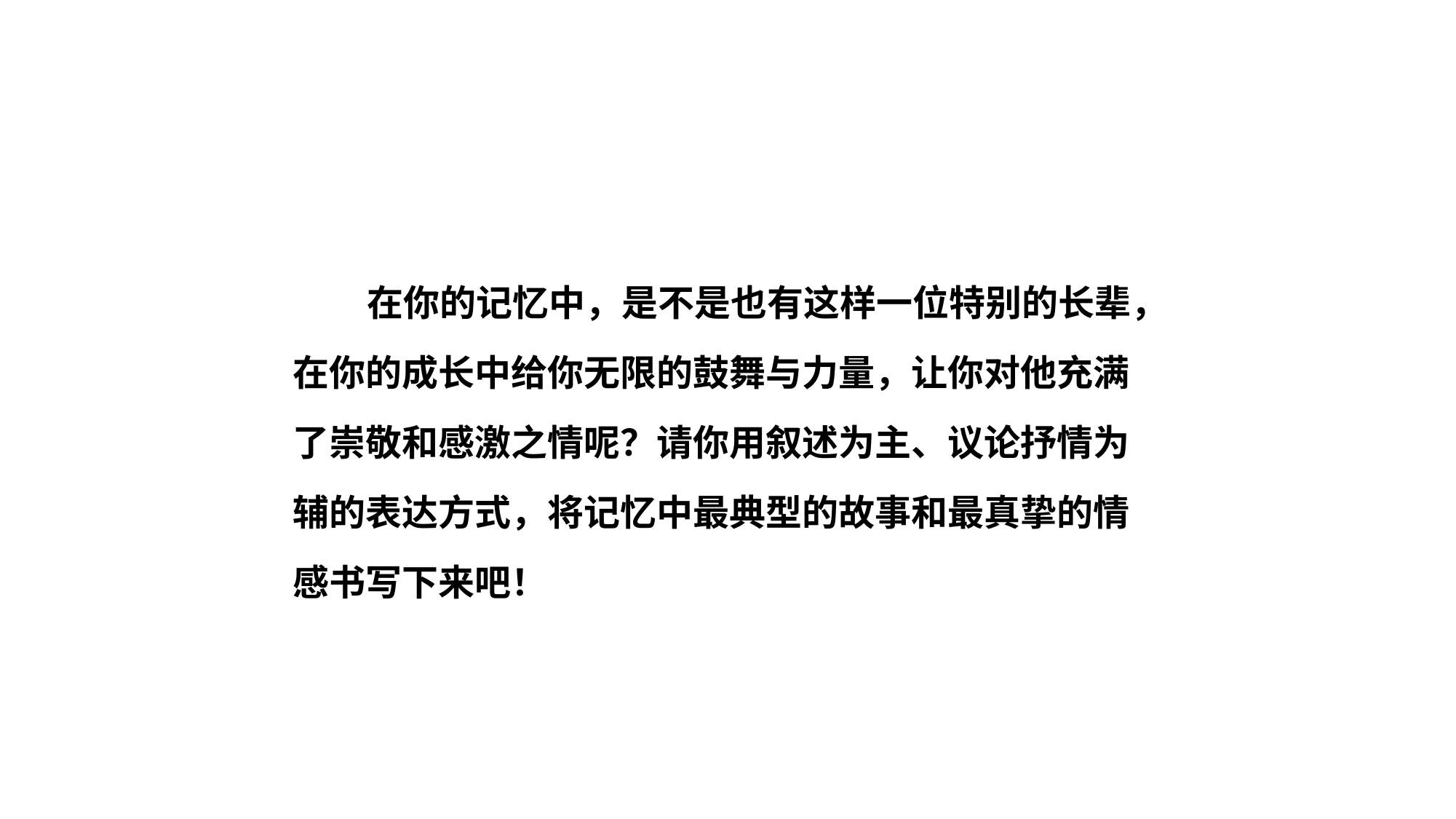

在你的记忆中，是不是也有这样一位特别的长辈，在你的成长中给你无限的鼓舞与力量，让你对他充满了崇敬和感激之情呢？请你用叙述为主、议论抒情为辅的表达方式，将记忆中最典型的故事和最真挚的情感书写下来吧！